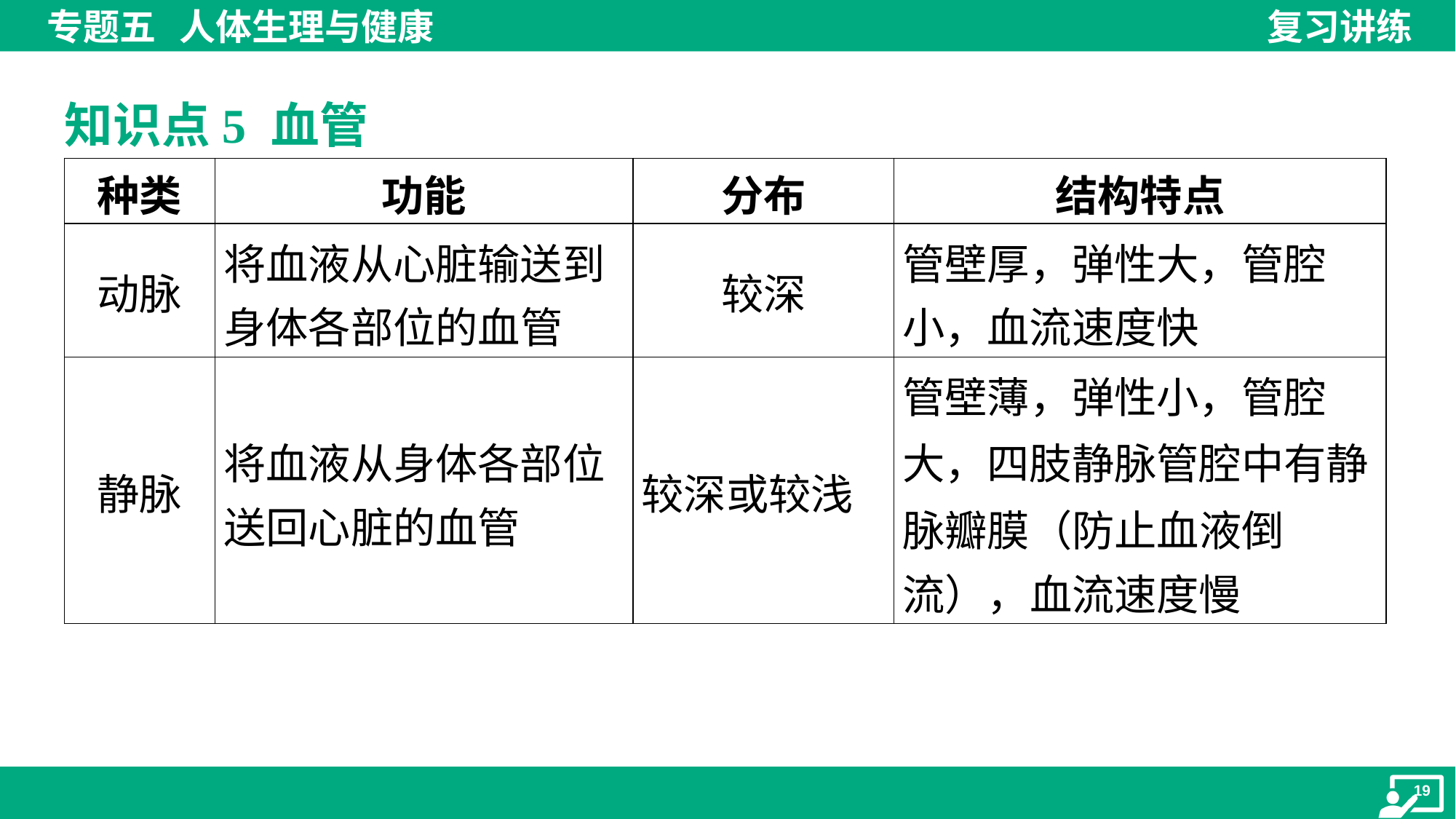

知识点5 血管
| 种类 | 功能 | 分布 | 结构特点 |
| --- | --- | --- | --- |
| 动脉 | 将血液从心脏输送到 身体各部位的血管 | 较深 | 管壁厚，弹性大，管腔 小，血流速度快 |
| 静脉 | 将血液从身体各部位 送回心脏的血管 | 较深或较浅 | 管壁薄，弹性小，管腔 大，四肢静脉管腔中有静 脉瓣膜（防止血液倒 流），血流速度慢 |